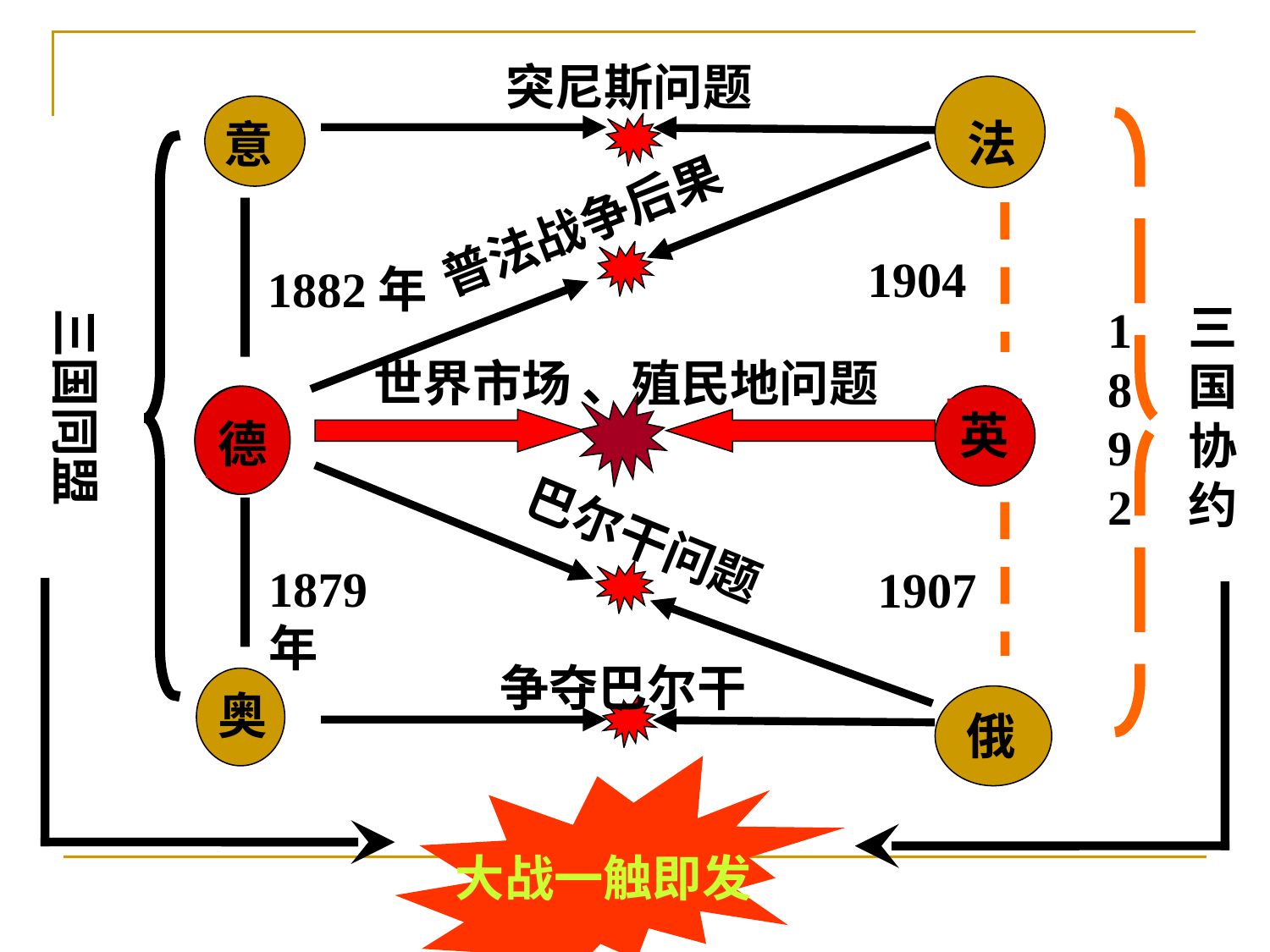

突尼斯问题

法

意

1892

三国同盟

普法战争后果

1882年

1904
三国协约

世界市场 、殖民地问题

德

德

英

英

1879年

1907
巴尔干问题

争夺巴尔干

奥

俄

大战一触即发